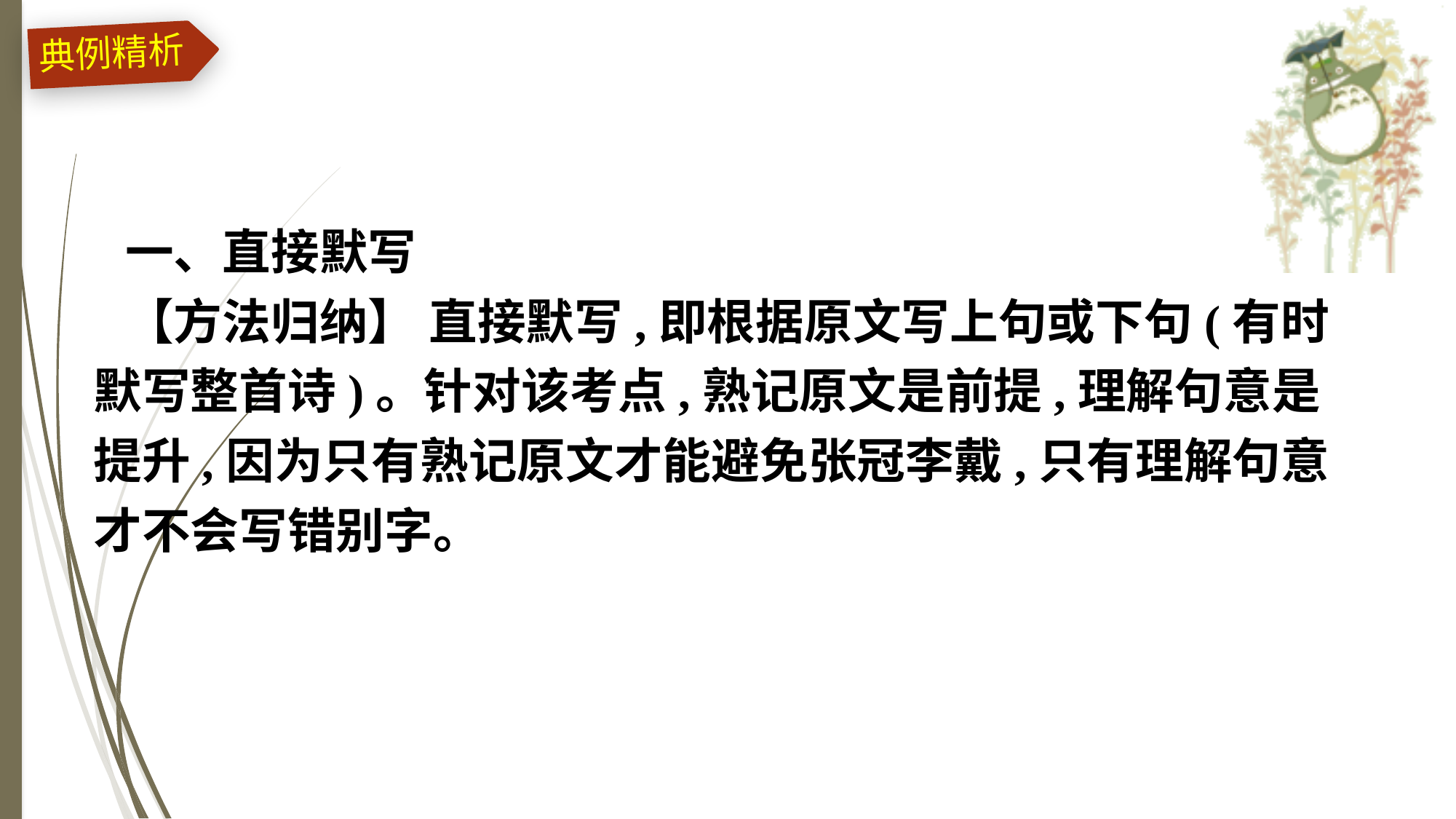

典例精析
一、直接默写
【方法归纳】 直接默写,即根据原文写上句或下句(有时默写整首诗)。针对该考点,熟记原文是前提,理解句意是提升,因为只有熟记原文才能避免张冠李戴,只有理解句意才不会写错别字。